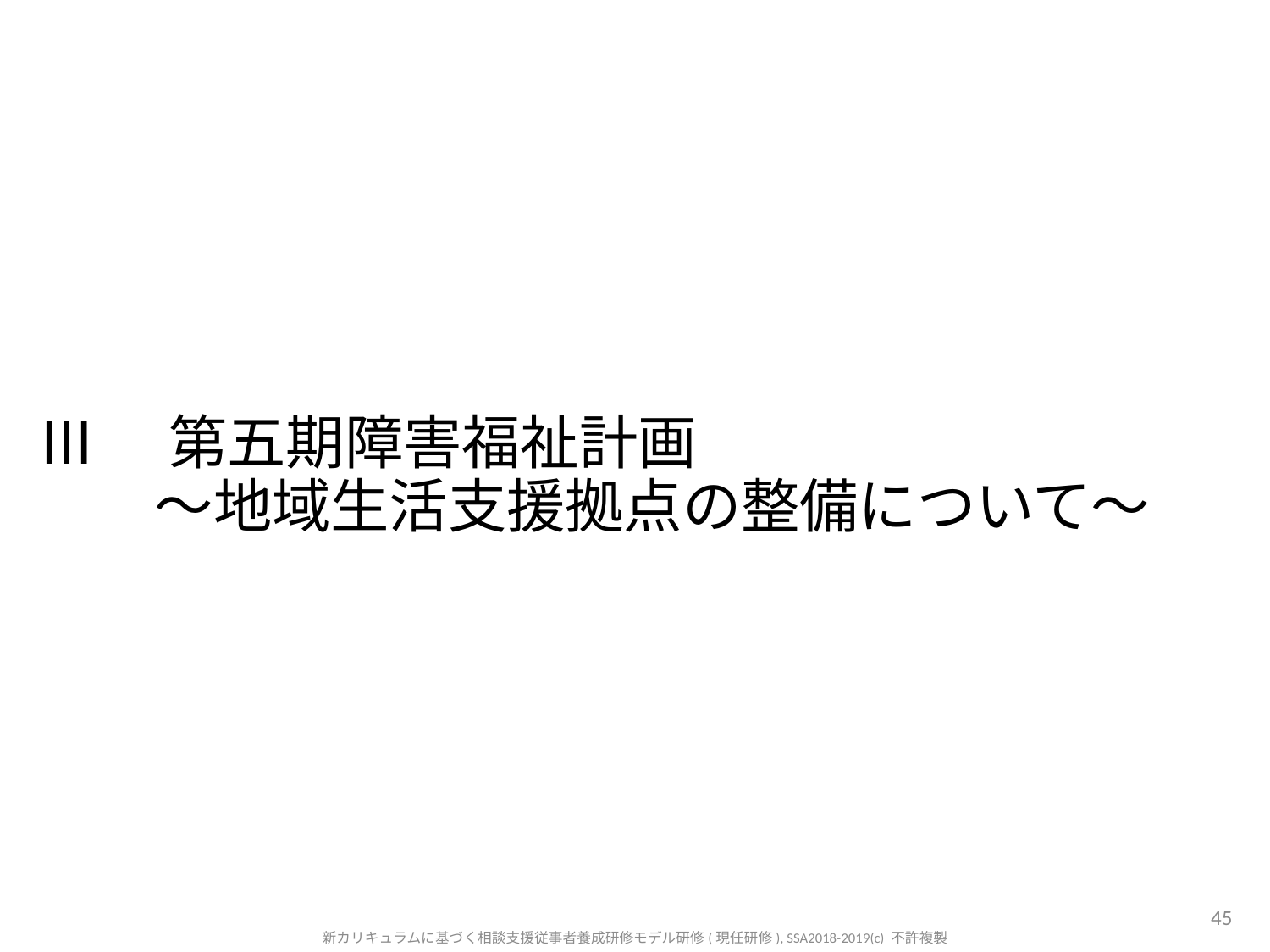

# Ⅲ　第五期障害福祉計画　 　　～地域生活支援拠点の整備について～
45
新カリキュラムに基づく相談支援従事者養成研修モデル研修(現任研修), SSA2018-2019(c) 不許複製